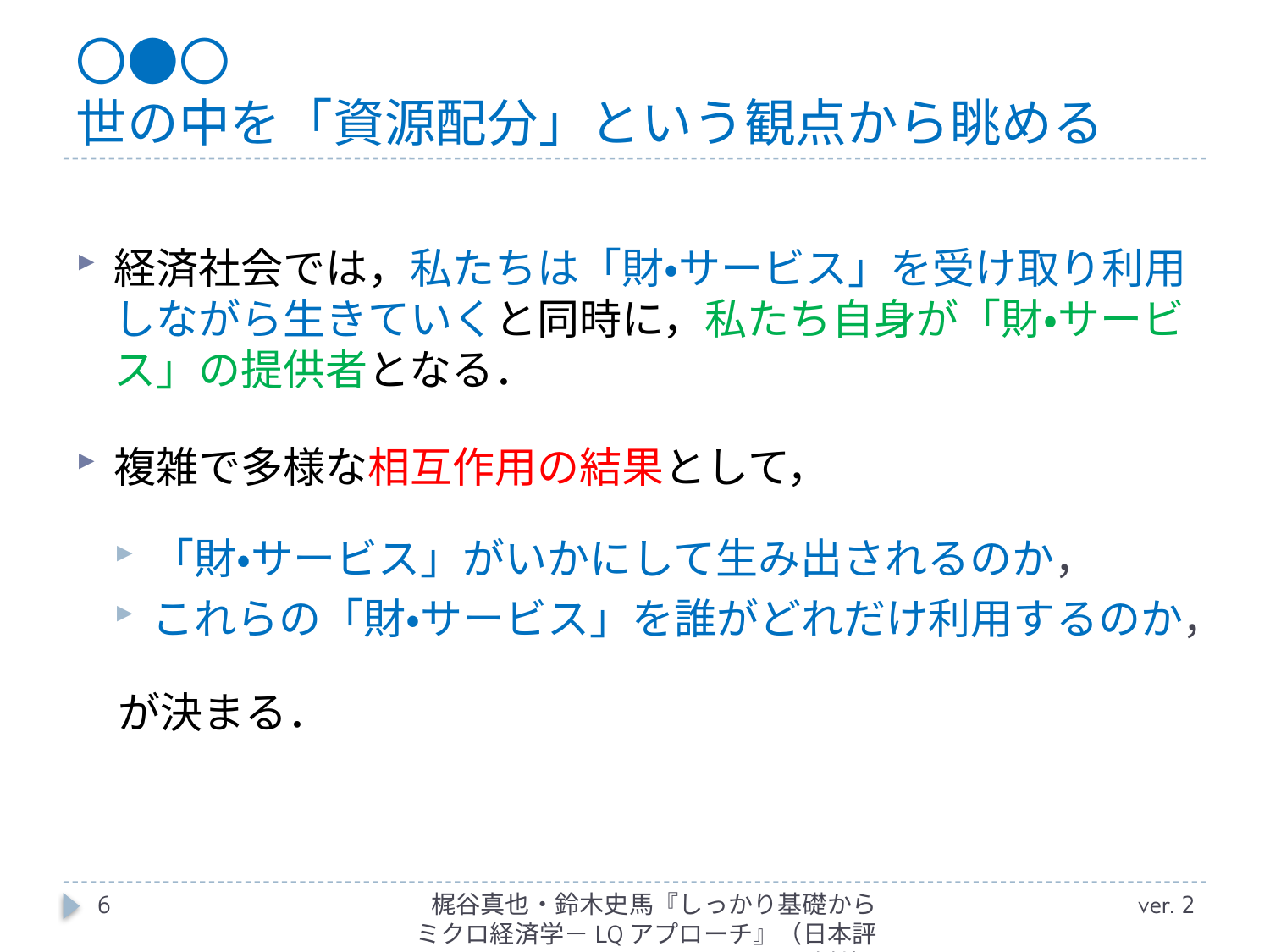

# 〇●〇 世の中を「資源配分」という観点から眺める

経済社会では，私たちは「財・サービス」を受け取り利用しながら生きていくと同時に，私たち自身が「財・サービス」の提供者となる．

複雑で多様な相互作用の結果として，

「財・サービス」がいかにして生み出されるのか，
これらの「財・サービス」を誰がどれだけ利用するのか，

　が決まる．

6
梶谷真也・鈴木史馬『しっかり基礎からミクロ経済学－LQアプローチ』（日本評論社）
ver. 2